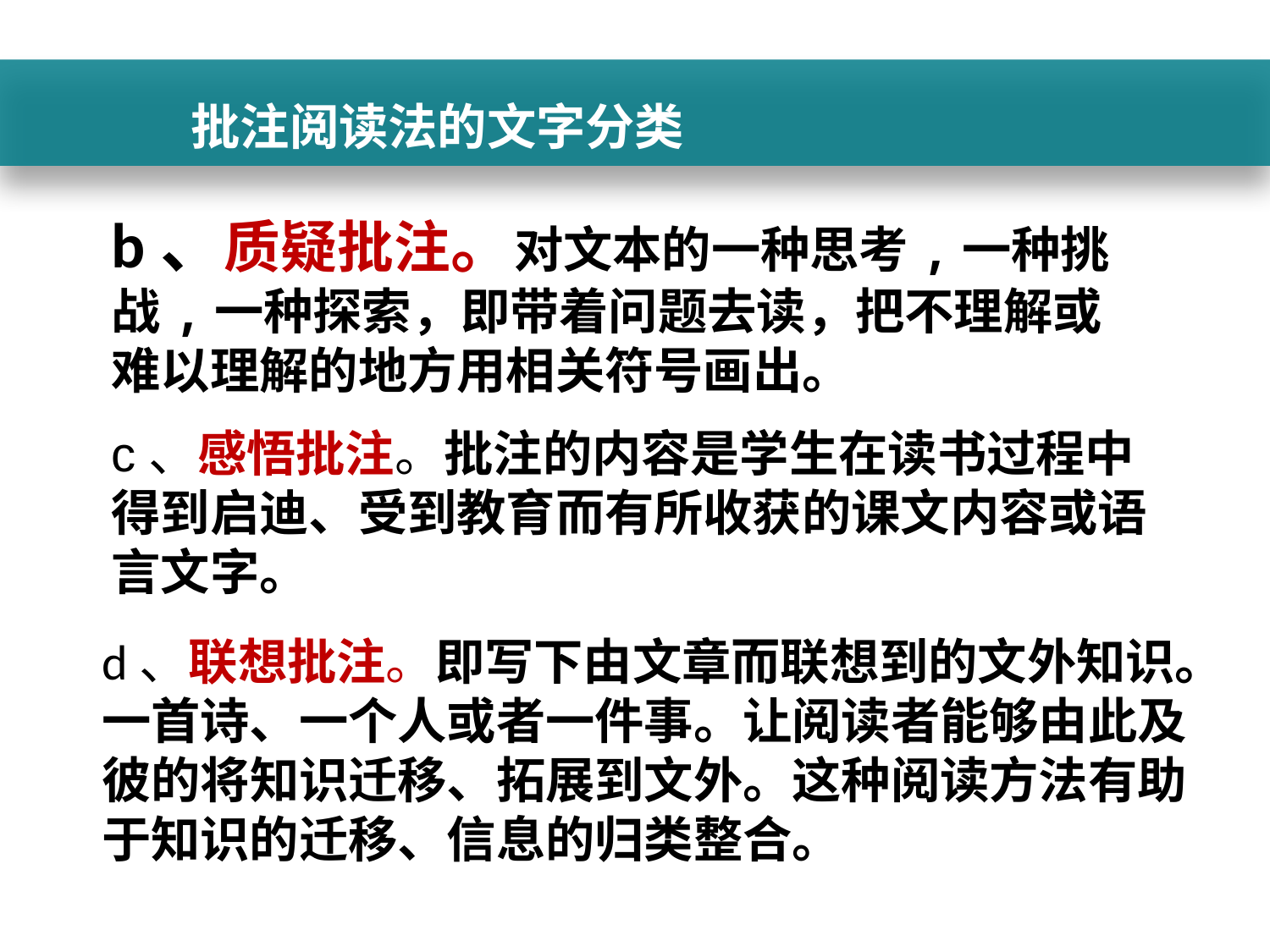

批注阅读法的文字分类
b、质疑批注。对文本的一种思考,一种挑战,一种探索，即带着问题去读，把不理解或难以理解的地方用相关符号画出。
c、感悟批注。批注的内容是学生在读书过程中得到启迪、受到教育而有所收获的课文内容或语言文字。
d、联想批注。即写下由文章而联想到的文外知识。
一首诗、一个人或者一件事。让阅读者能够由此及彼的将知识迁移、拓展到文外。这种阅读方法有助于知识的迁移、信息的归类整合。